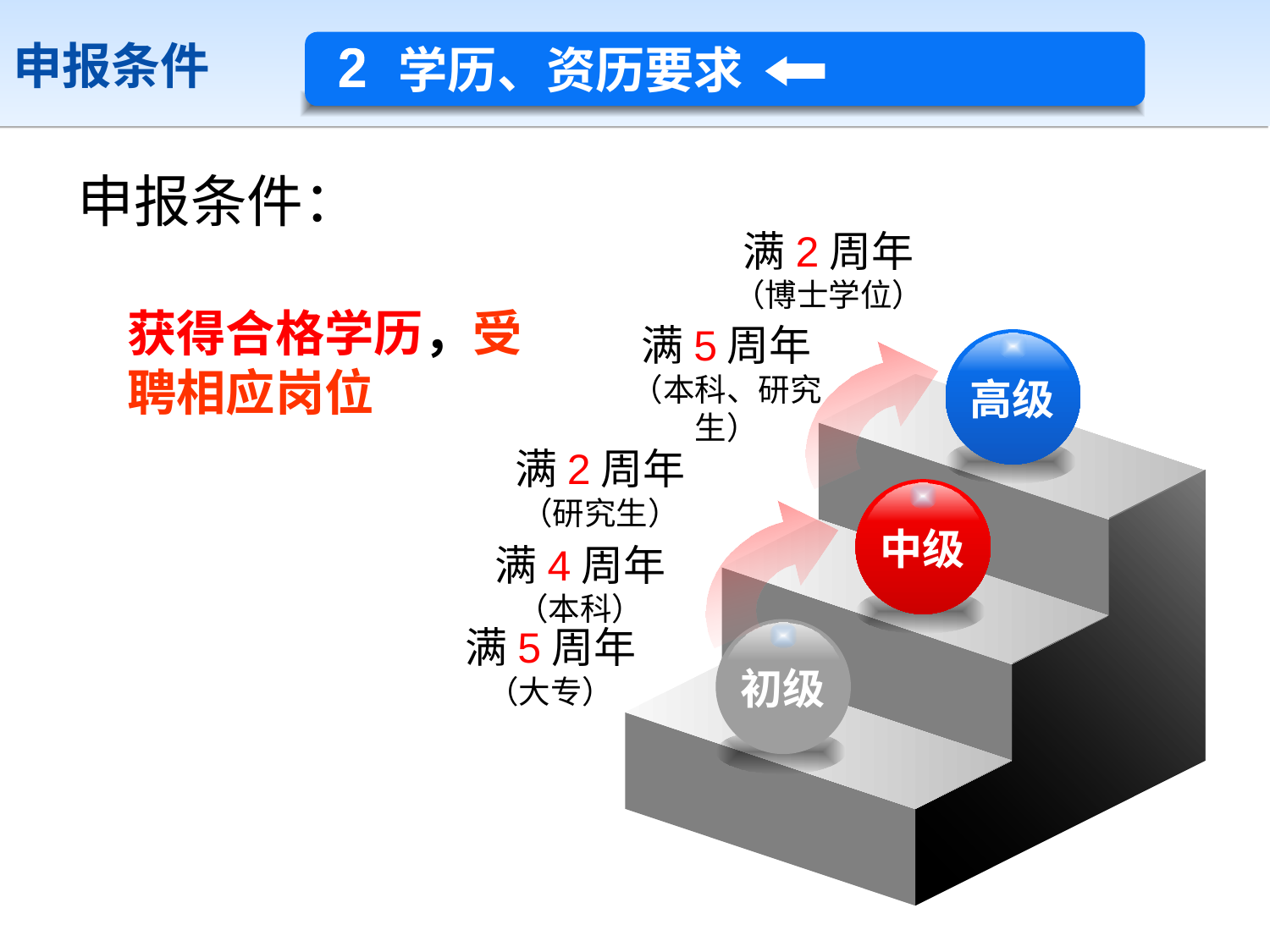

申报条件

学历、资历要求
2

申报条件：
满2周年
（博士学位）
获得合格学历，受聘相应岗位
满5周年
（本科、研究生）

高级

满2周年
（研究生）

中级

满4周年
（本科）
满5周年
（大专）

初级